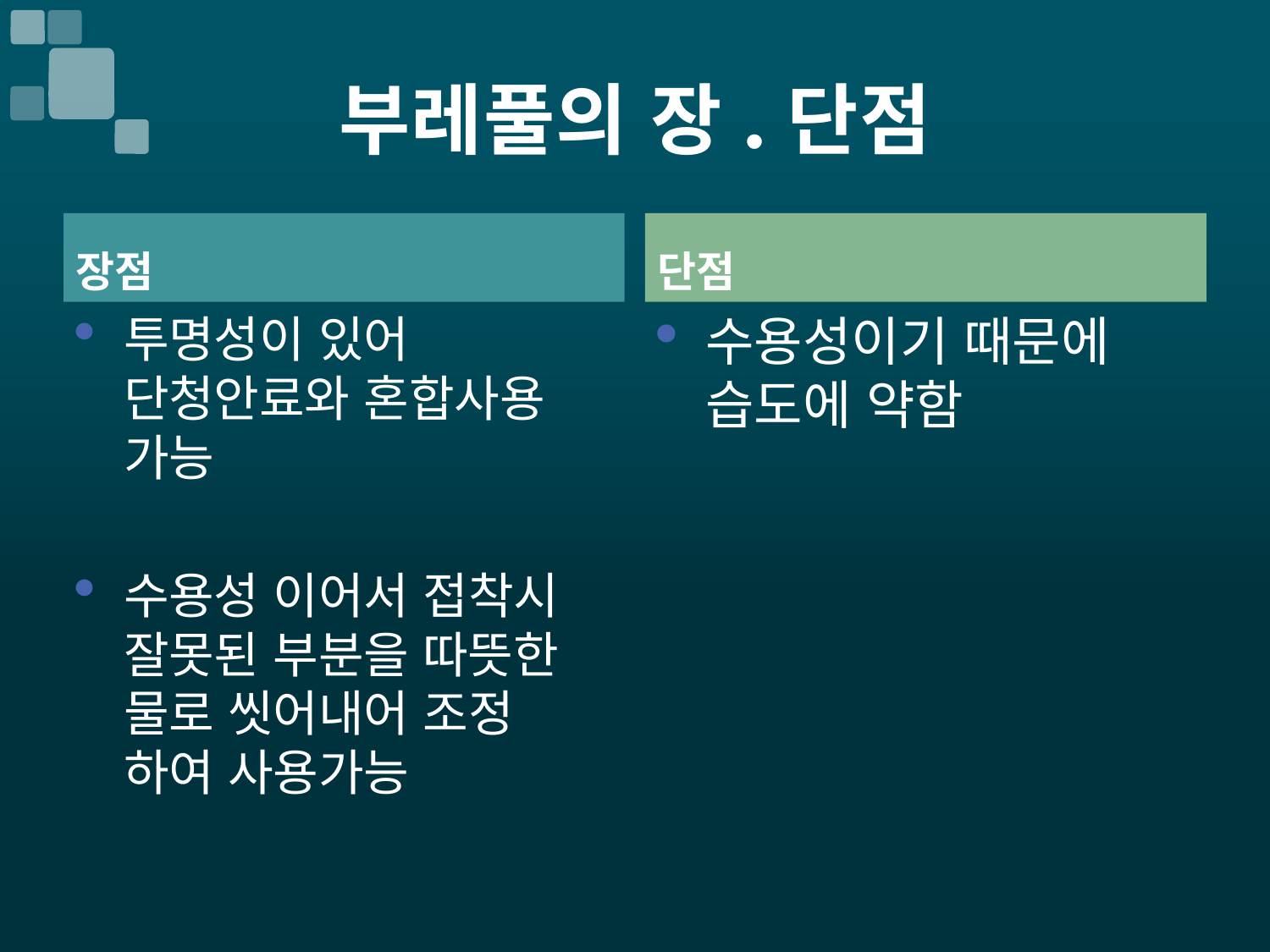

# 부레풀의 장.단점
장점
단점
투명성이 있어 단청안료와 혼합사용 가능

수용성 이어서 접착시 잘못된 부분을 따뜻한 물로 씻어내어 조정 하여 사용가능
수용성이기 때문에 습도에 약함